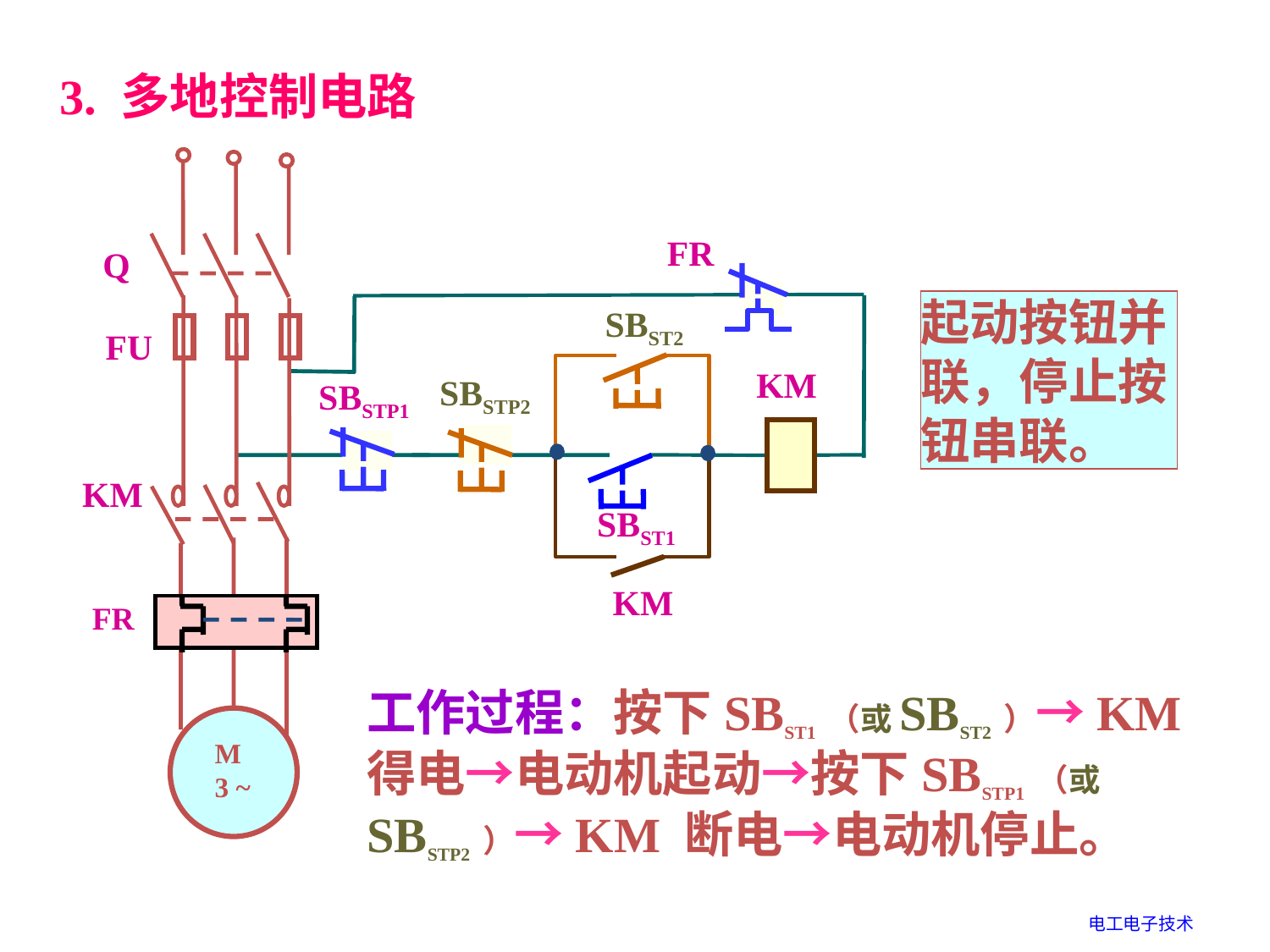

3. 多地控制电路

Q

   FU

KM

M
3 ~
FR

FR

KM
SBSTP1

SBST1
KM
起动按钮并联，停止按钮串联。
SBST2

SBSTP2

工作过程：按下SBST1 （或SBST2 ）→ KM 得电→电动机起动→按下SBSTP1 （或SBSTP2 ）→ KM 断电→电动机停止。
电工电子技术